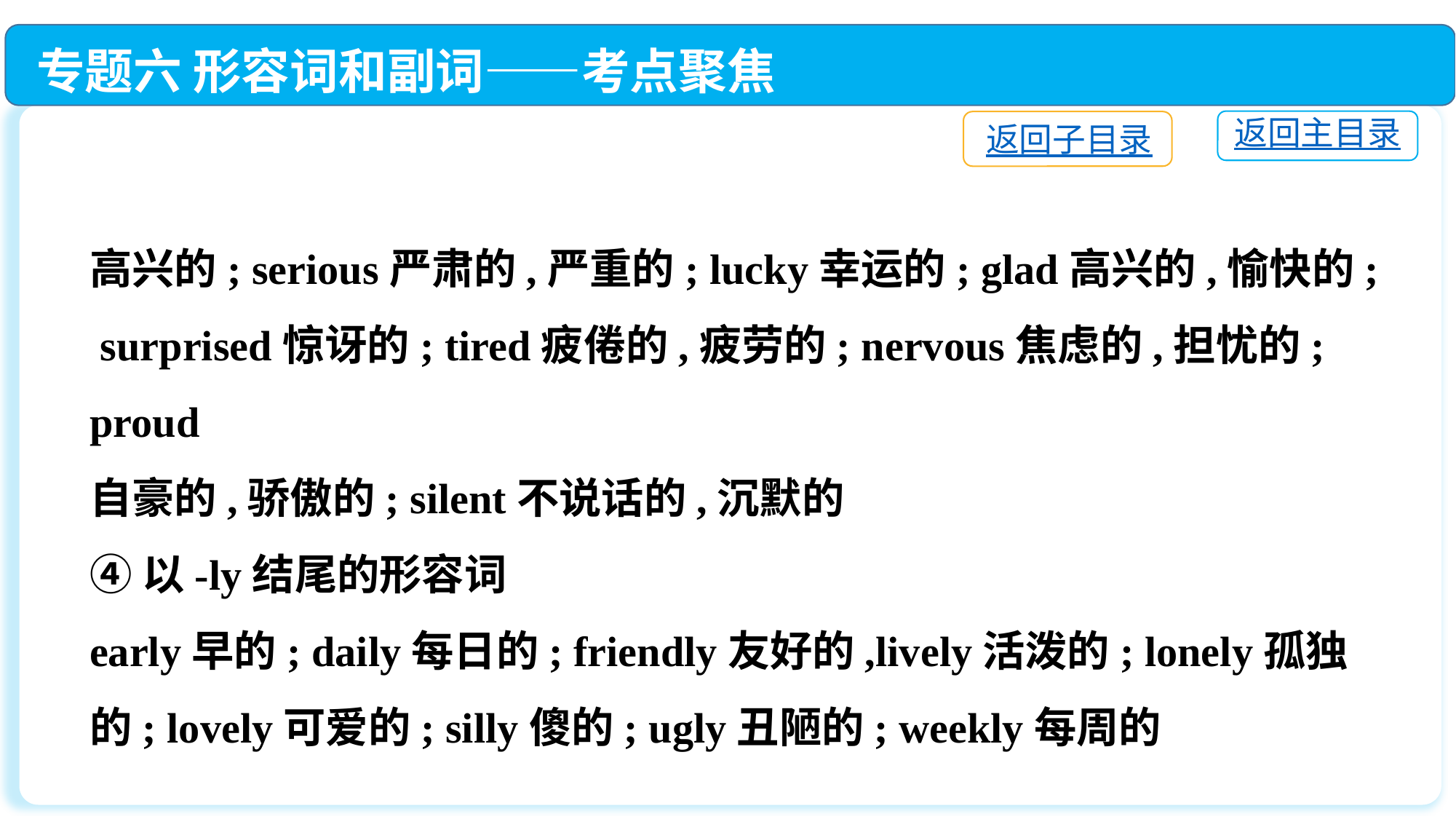

专题六 形容词和副词——考点聚焦

返回主目录

返回子目录
高兴的; serious严肃的,严重的; lucky幸运的; glad高兴的,愉快的; surprised惊讶的; tired疲倦的,疲劳的; nervous焦虑的,担忧的; proud
自豪的,骄傲的; silent不说话的,沉默的
④以-ly结尾的形容词
early早的; daily每日的; friendly友好的,lively活泼的; lonely孤独的; lovely可爱的; silly傻的; ugly丑陋的; weekly每周的